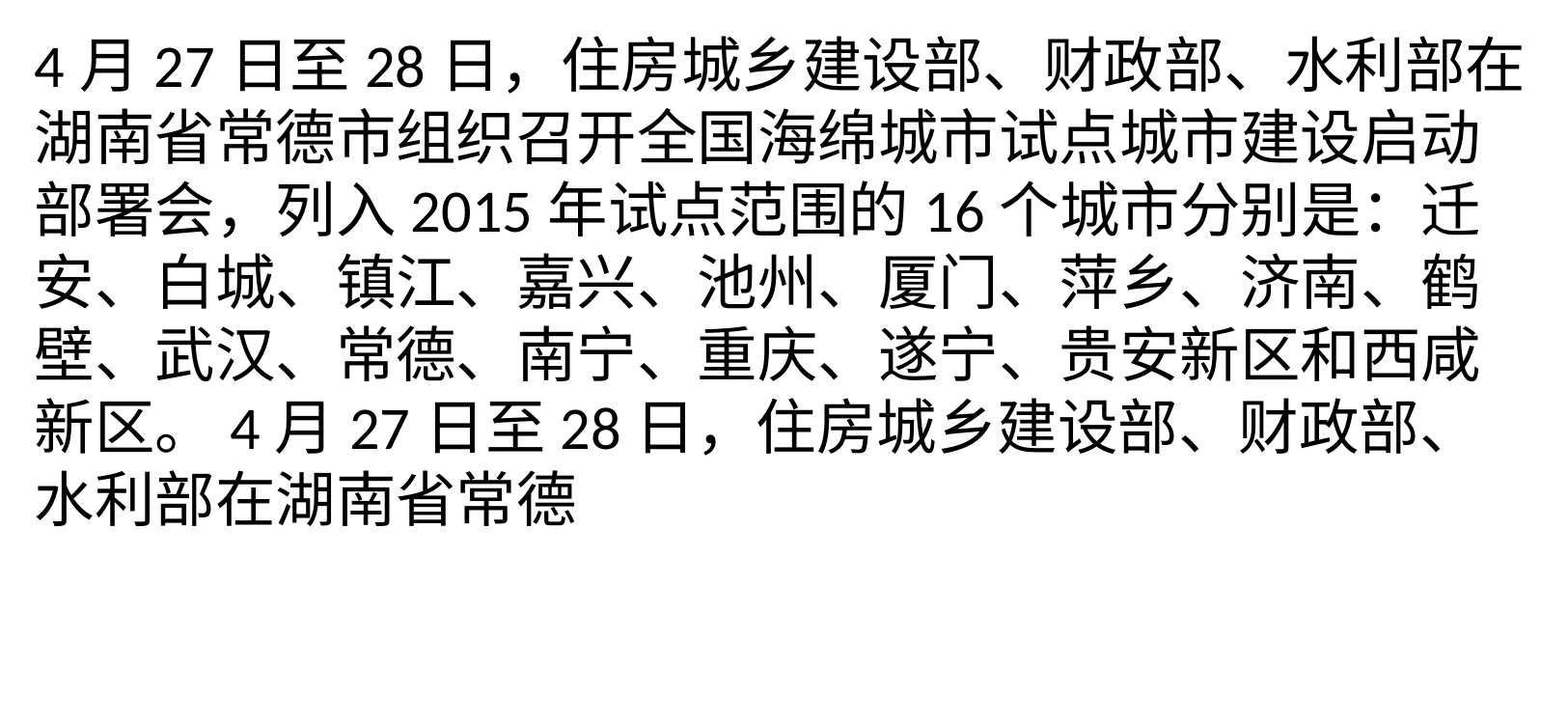

4月27日至28日，住房城乡建设部、财政部、水利部在湖南省常德市组织召开全国海绵城市试点城市建设启动部署会，列入2015年试点范围的16个城市分别是：迁安、白城、镇江、嘉兴、池州、厦门、萍乡、济南、鹤壁、武汉、常德、南宁、重庆、遂宁、贵安新区和西咸新区。4月27日至28日，住房城乡建设部、财政部、水利部在湖南省常德